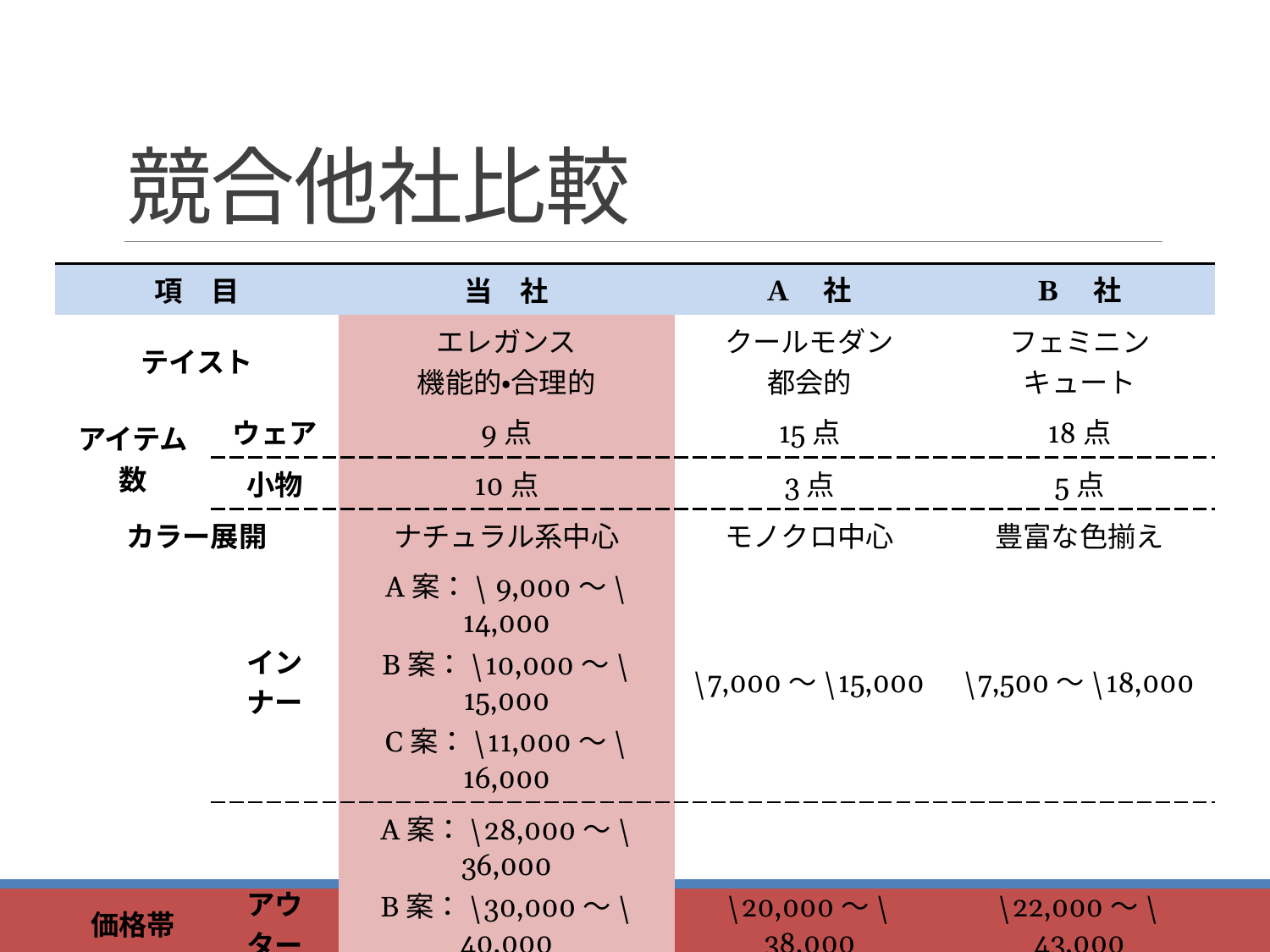

# 競合他社比較
| 項　目 |  | 当　社 | A　社 | B　社 |
| --- | --- | --- | --- | --- |
| テイスト |  | エレガンス 機能的・合理的 | クールモダン 都会的 | フェミニン キュート |
| アイテム数 | ウェア | 9点 | 15点 | 18点 |
|  | 小物 | 10点 | 3点 | 5点 |
| カラー展開 |  | ナチュラル系中心 | モノクロ中心 | 豊富な色揃え |
| 価格帯 | インナー | A案：\ 9,000～\14,000 B案：\10,000～\15,000 C案：\11,000～\16,000 | \7,000～\15,000 | \7,500～\18,000 |
|  | アウター | A案：\28,000～\36,000 B案：\30,000～\40,000 C案：\32,000～\45,000 | \20,000～\38,000 | \22,000～\43,000 |
|  | ボトム | A案：\15,000～\22,000 B案：\16,000～\25,000 C案：\17,000～\28,000 | \10,000～\21,000 | \13,000～\26,000 |